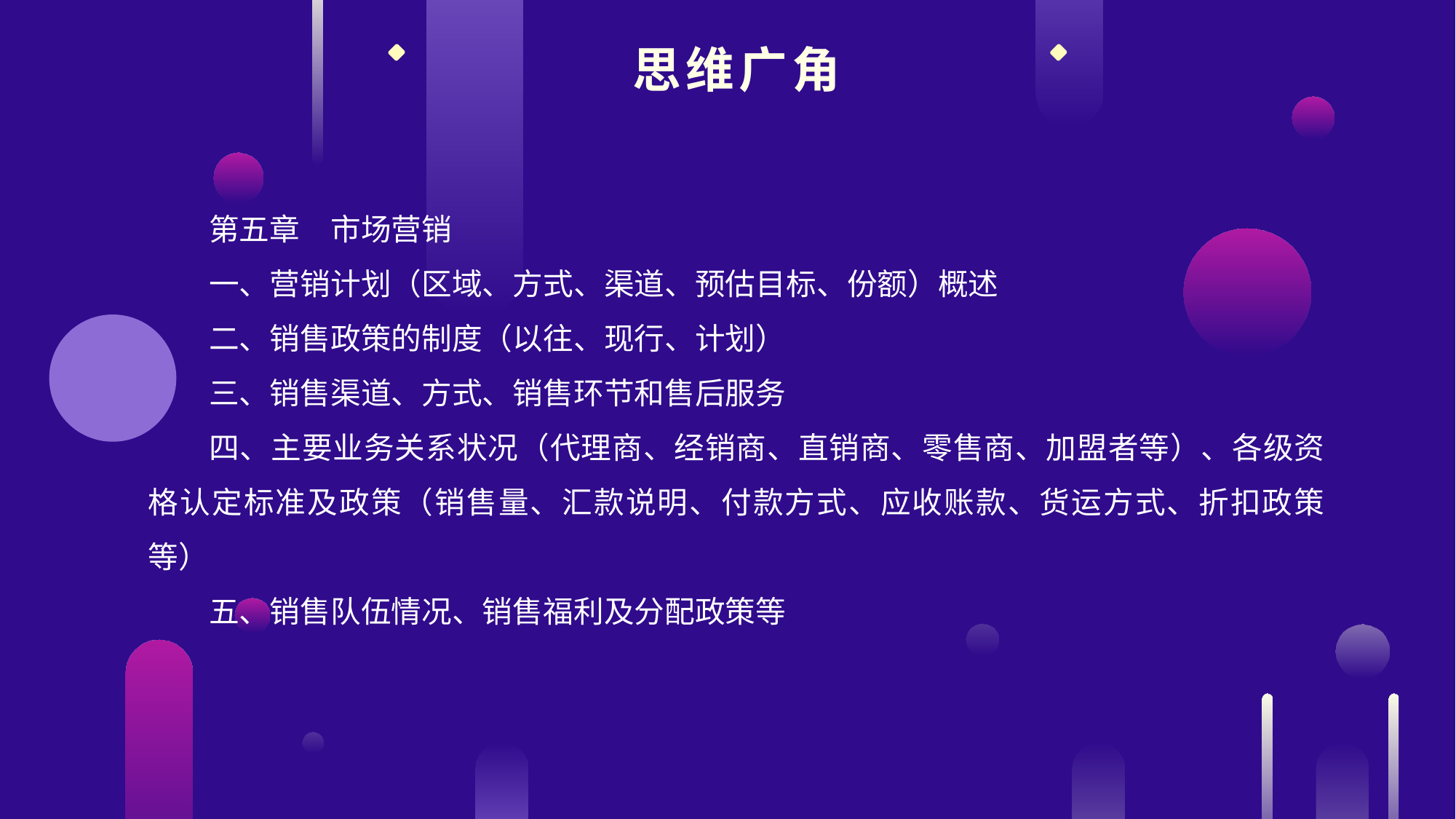

思维广角

第五章　市场营销
一、营销计划（区域、方式、渠道、预估目标、份额）概述
二、销售政策的制度（以往、现行、计划）
三、销售渠道、方式、销售环节和售后服务
四、主要业务关系状况（代理商、经销商、直销商、零售商、加盟者等）、各级资格认定标准及政策（销售量、汇款说明、付款方式、应收账款、货运方式、折扣政策等）
五、销售队伍情况、销售福利及分配政策等